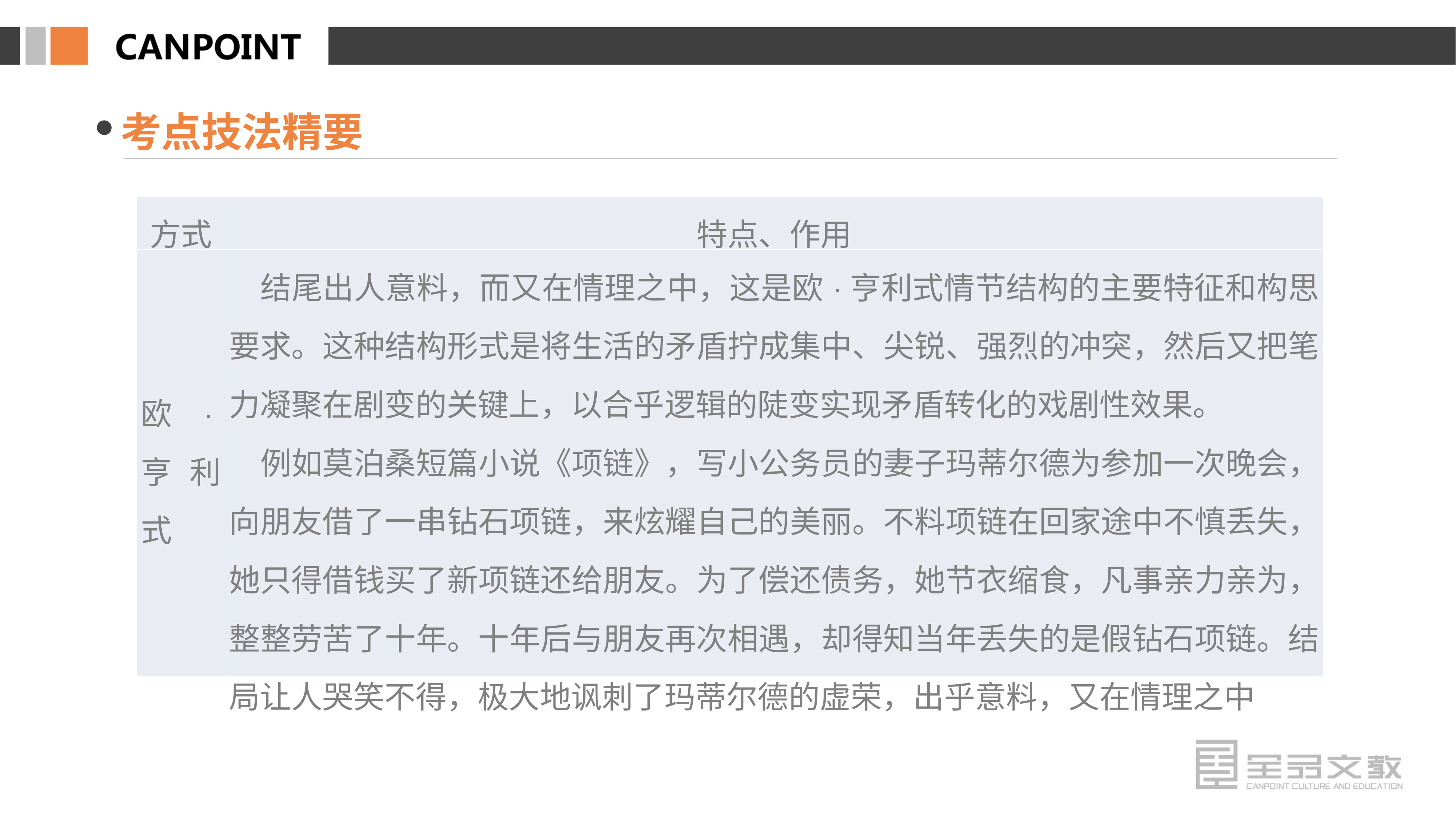

考点技法精要

| 方式 | 特点、作用 |
| --- | --- |
| 欧·亨利式 | 结尾出人意料，而又在情理之中，这是欧·亨利式情节结构的主要特征和构思要求。这种结构形式是将生活的矛盾拧成集中、尖锐、强烈的冲突，然后又把笔力凝聚在剧变的关键上，以合乎逻辑的陡变实现矛盾转化的戏剧性效果。 　例如莫泊桑短篇小说《项链》，写小公务员的妻子玛蒂尔德为参加一次晚会，向朋友借了一串钻石项链，来炫耀自己的美丽。不料项链在回家途中不慎丢失，她只得借钱买了新项链还给朋友。为了偿还债务，她节衣缩食，凡事亲力亲为，整整劳苦了十年。十年后与朋友再次相遇，却得知当年丢失的是假钻石项链。结局让人哭笑不得，极大地讽刺了玛蒂尔德的虚荣，出乎意料，又在情理之中 |